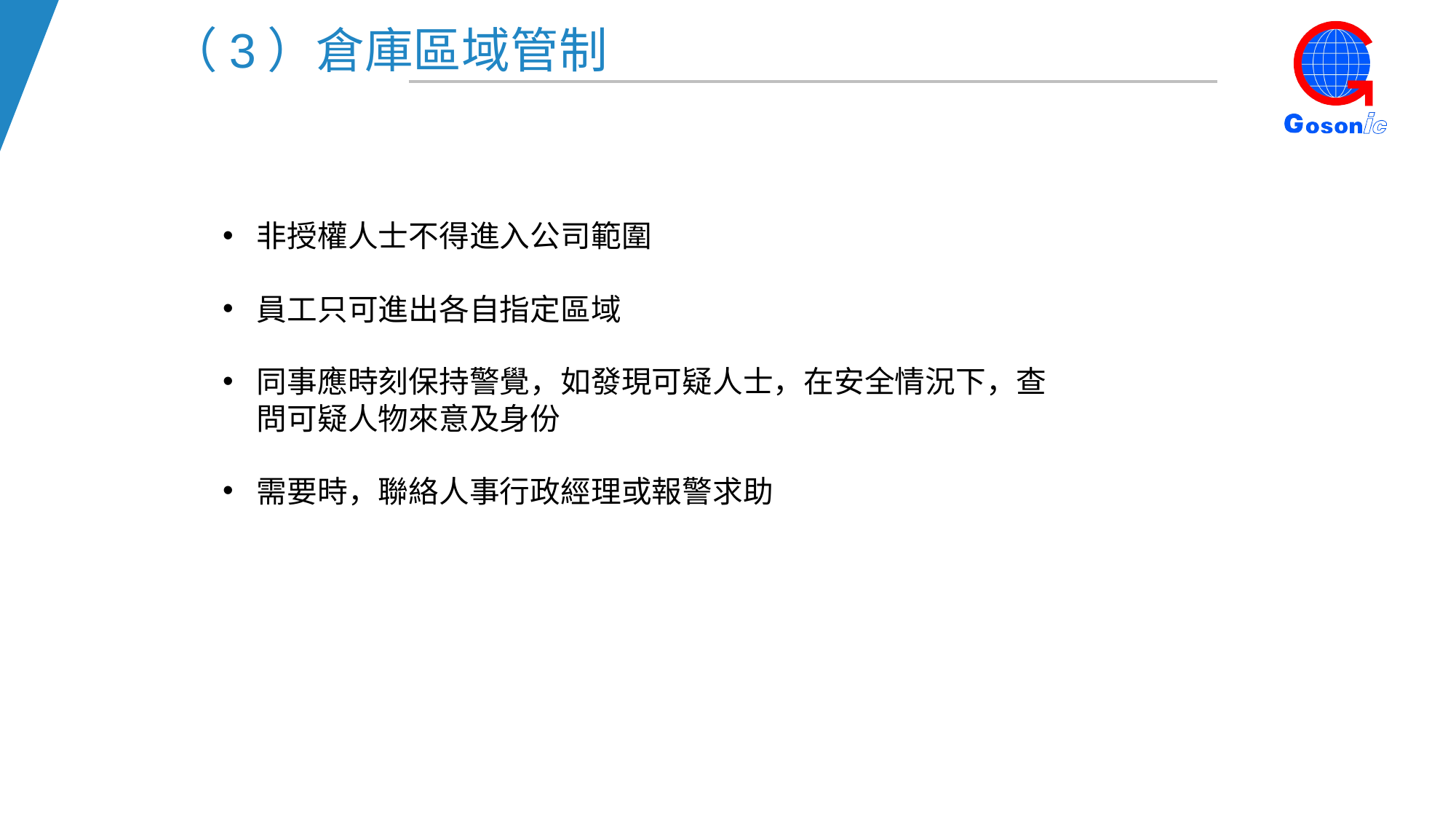

（3）倉庫區域管制
非授權人士不得進入公司範圍

員工只可進出各自指定區域

同事應時刻保持警覺，如發現可疑人士，在安全情況下，查問可疑人物來意及身份

需要時，聯絡人事行政經理或報警求助